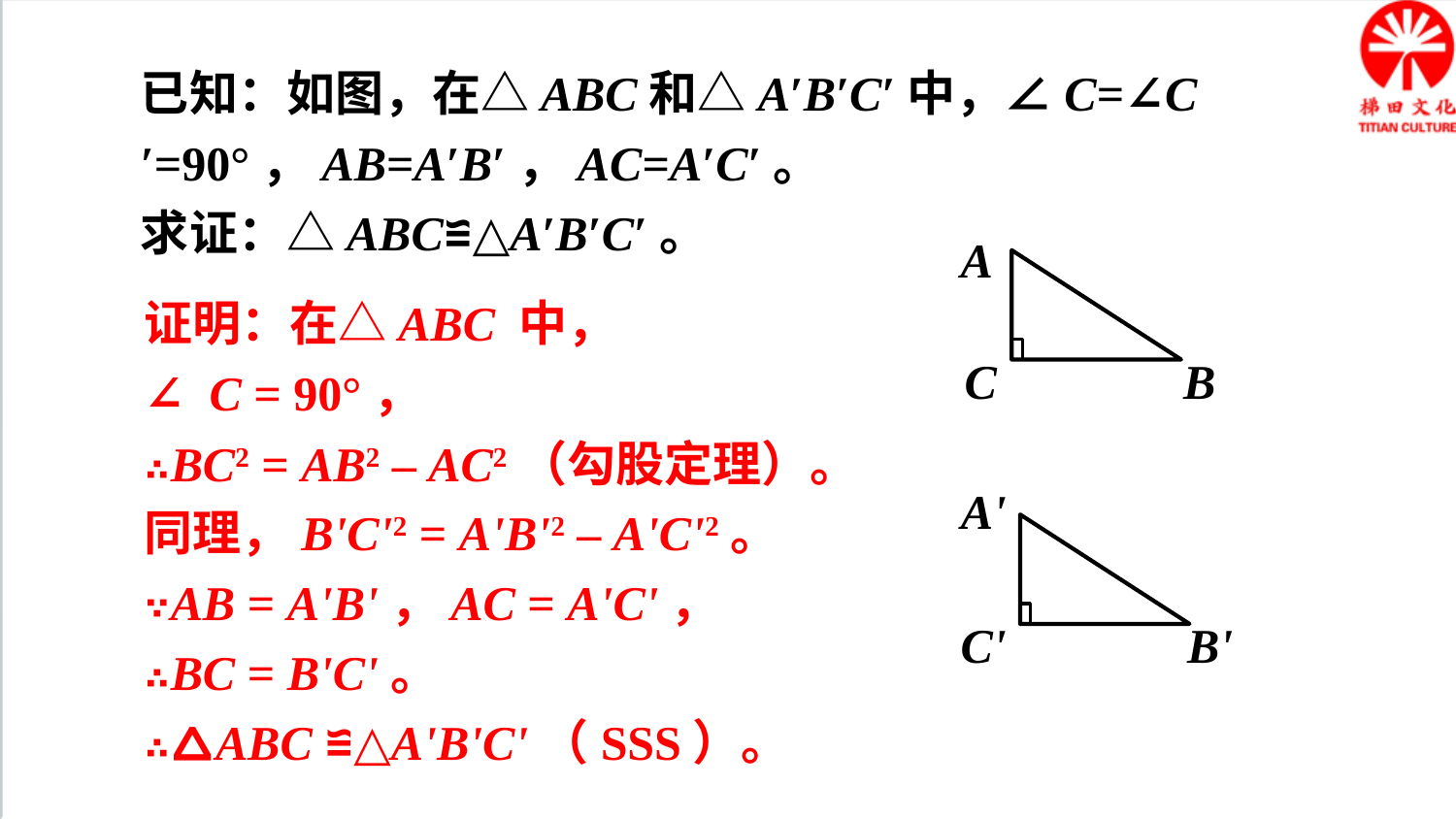

已知：如图，在△ABC和△A′B′C′中，∠C=∠C′=90°，AB=A′B′，AC=A′C′。
求证：△ABC≌△A′B′C′。
A

C
B
证明：在△ABC 中，
∵∠C = 90°，
∴BC2 = AB2 – AC2（勾股定理）。
同理，B'C'2 = A'B'2 – A'C'2。
∵AB = A'B'，AC = A'C'，
∴BC = B'C'。
∴△ABC ≌△A'B'C'（SSS）。
A'

C'
B'